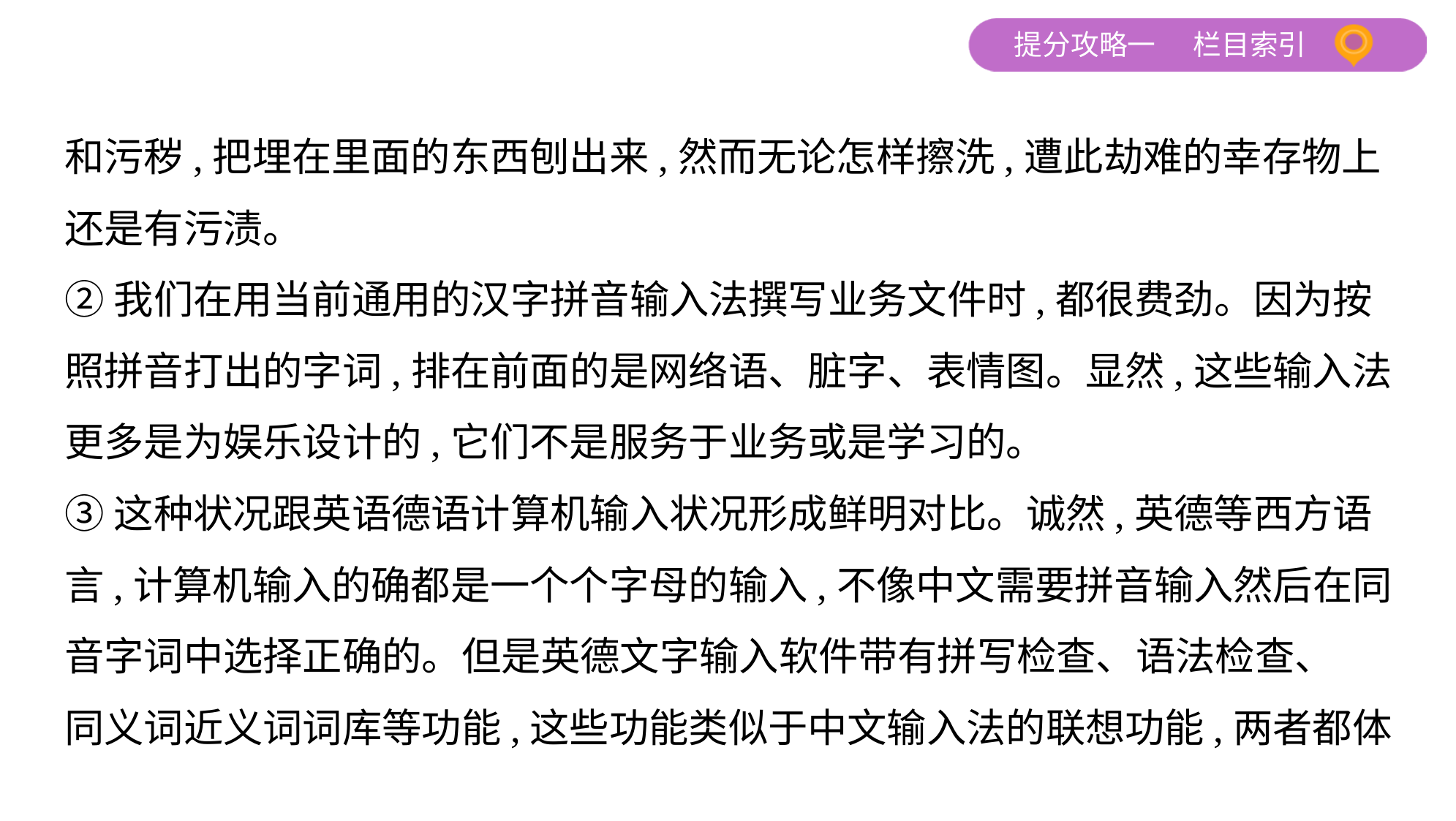

和污秽,把埋在里面的东西刨出来,然而无论怎样擦洗,遭此劫难的幸存物上
还是有污渍。
②我们在用当前通用的汉字拼音输入法撰写业务文件时,都很费劲。因为按
照拼音打出的字词,排在前面的是网络语、脏字、表情图。显然,这些输入法
更多是为娱乐设计的,它们不是服务于业务或是学习的。
③这种状况跟英语德语计算机输入状况形成鲜明对比。诚然,英德等西方语
言,计算机输入的确都是一个个字母的输入,不像中文需要拼音输入然后在同
音字词中选择正确的。但是英德文字输入软件带有拼写检查、语法检查、
同义词近义词词库等功能,这些功能类似于中文输入法的联想功能,两者都体